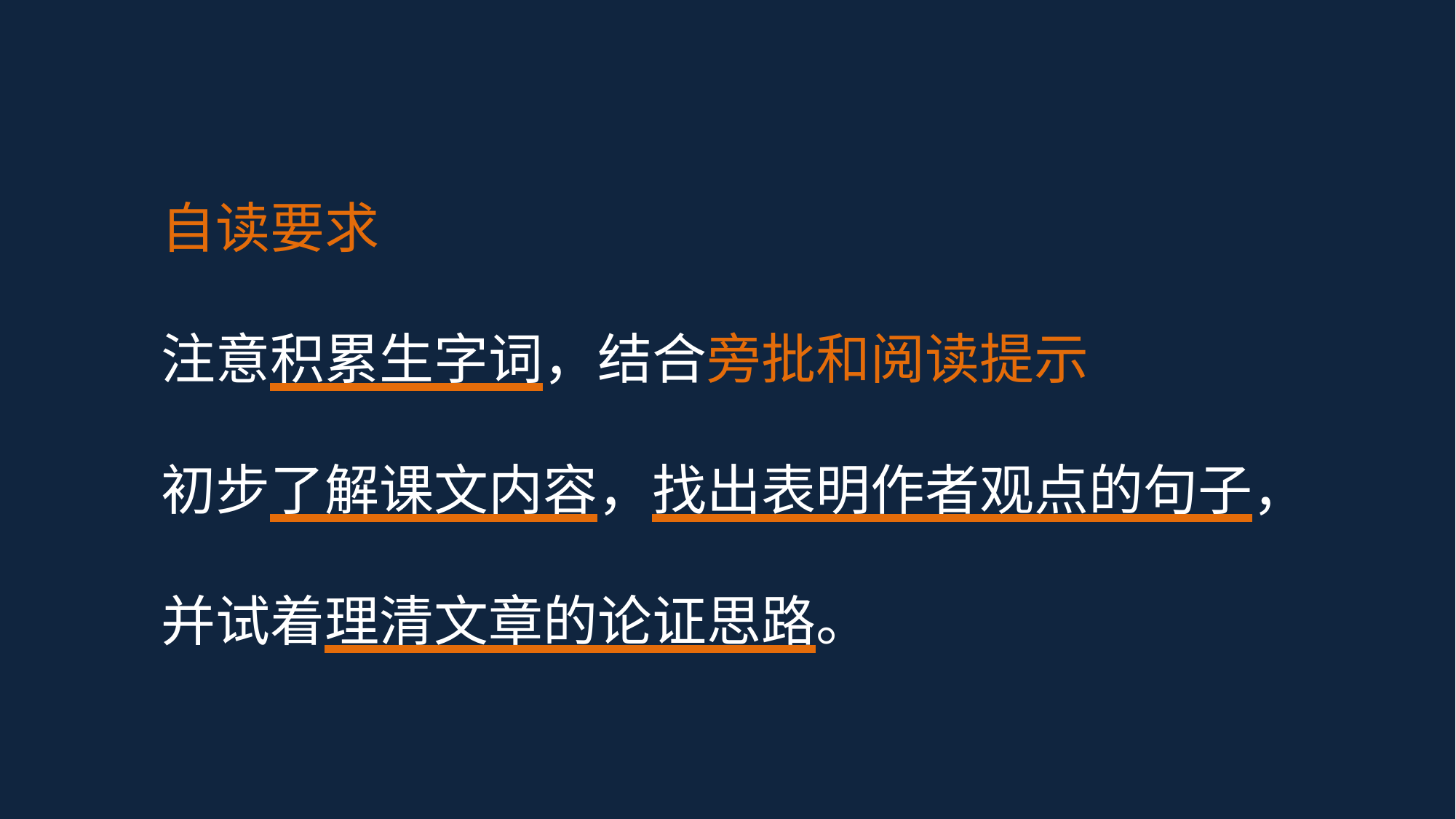

自读要求

注意积累生字词，结合旁批和阅读提示

初步了解课文内容，找出表明作者观点的句子，

并试着理清文章的论证思路。